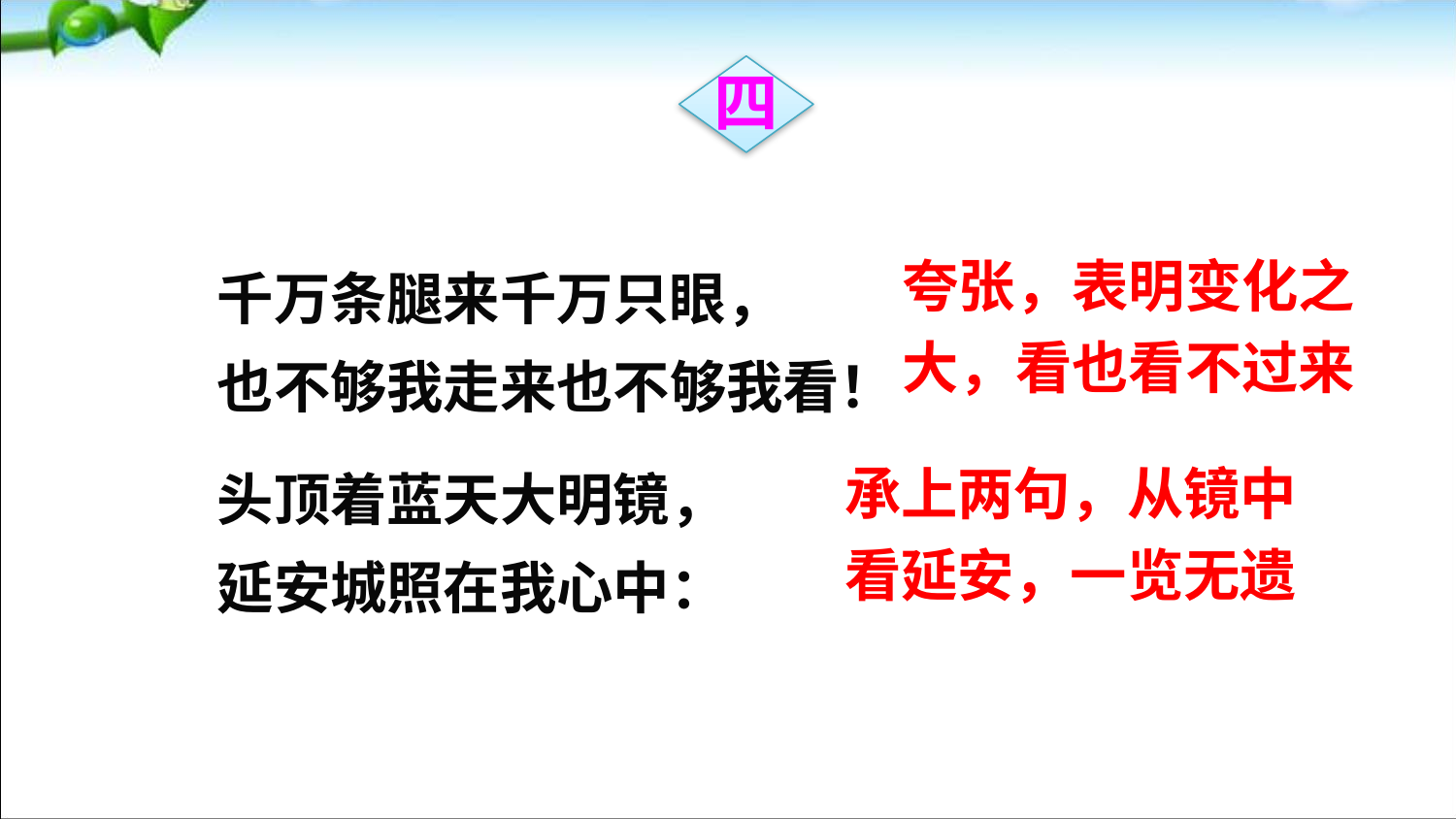

四

夸张，表明变化之大，看也看不过来
千万条腿来千万只眼，
也不够我走来也不够我看！
头顶着蓝天大明镜，
延安城照在我心中：
承上两句，从镜中看延安，一览无遗